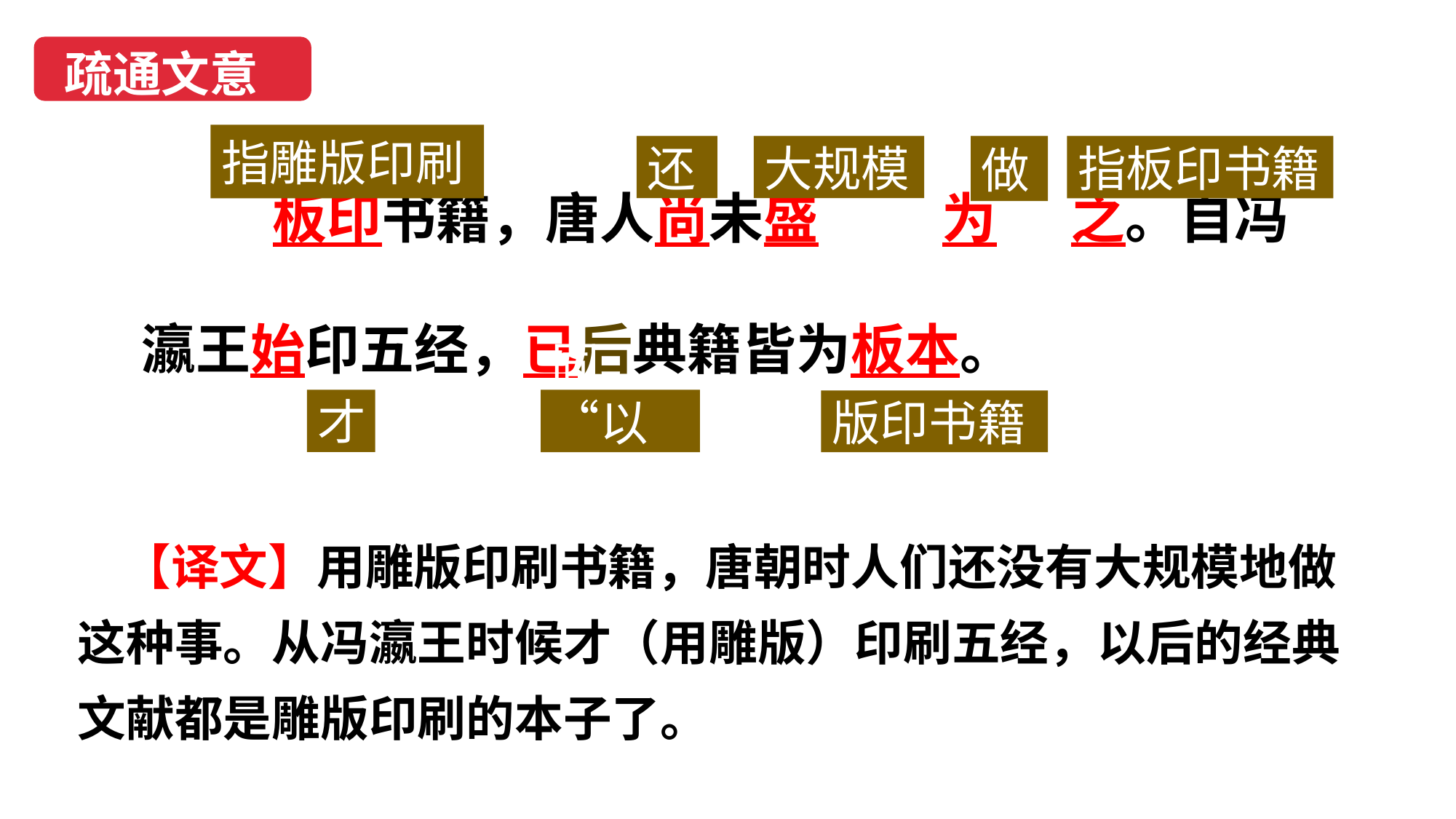

疏通文意

　　板印书籍，唐人尚未盛          为      之。自冯瀛王始印五经，已后典籍皆为板本。
指雕版印刷
指板印书籍
还
大规模
做
才
同“以”
版印书籍
   【译文】用雕版印刷书籍，唐朝时人们还没有大规模地做这种事。从冯瀛王时候才（用雕版）印刷五经，以后的经典文献都是雕版印刷的本子了。